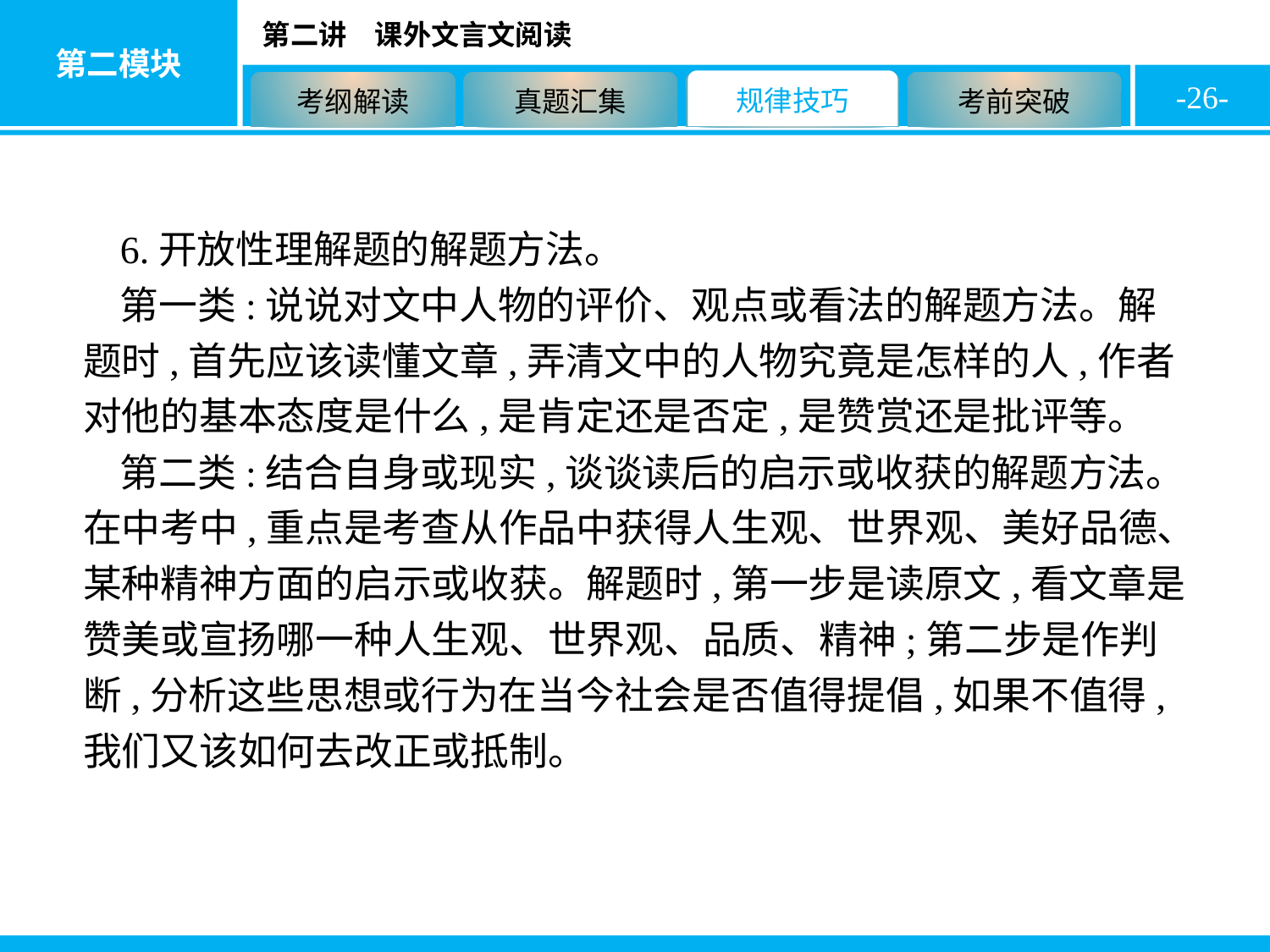

-26-
6.开放性理解题的解题方法。
第一类:说说对文中人物的评价、观点或看法的解题方法。解题时,首先应该读懂文章,弄清文中的人物究竟是怎样的人,作者对他的基本态度是什么,是肯定还是否定,是赞赏还是批评等。
第二类:结合自身或现实,谈谈读后的启示或收获的解题方法。在中考中,重点是考查从作品中获得人生观、世界观、美好品德、某种精神方面的启示或收获。解题时,第一步是读原文,看文章是赞美或宣扬哪一种人生观、世界观、品质、精神;第二步是作判断,分析这些思想或行为在当今社会是否值得提倡,如果不值得,我们又该如何去改正或抵制。